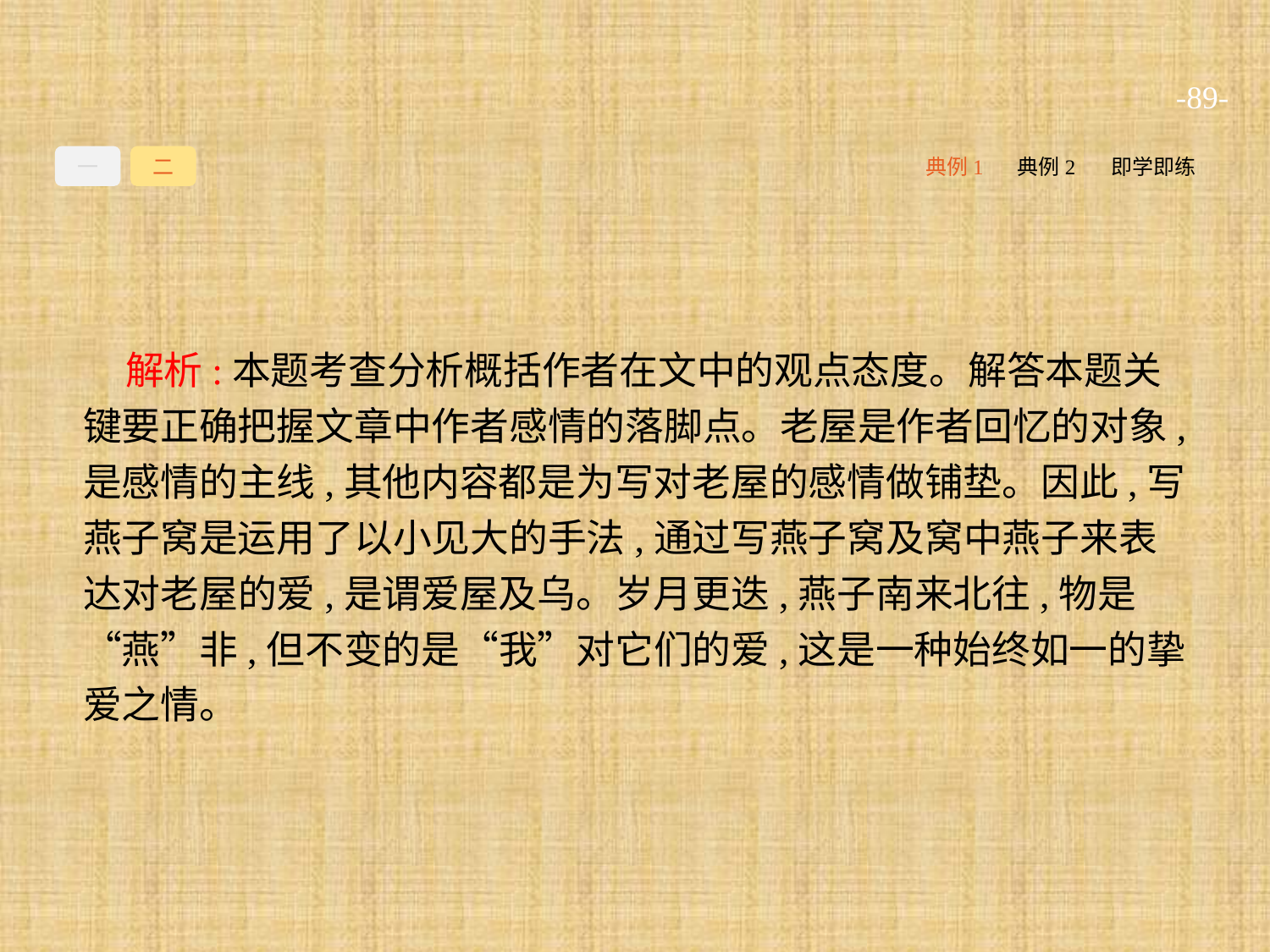

-89-
一
二
典例1
典例2
即学即练
解析:本题考查分析概括作者在文中的观点态度。解答本题关键要正确把握文章中作者感情的落脚点。老屋是作者回忆的对象,是感情的主线,其他内容都是为写对老屋的感情做铺垫。因此,写燕子窝是运用了以小见大的手法,通过写燕子窝及窝中燕子来表达对老屋的爱,是谓爱屋及乌。岁月更迭,燕子南来北往,物是“燕”非,但不变的是“我”对它们的爱,这是一种始终如一的挚爱之情。